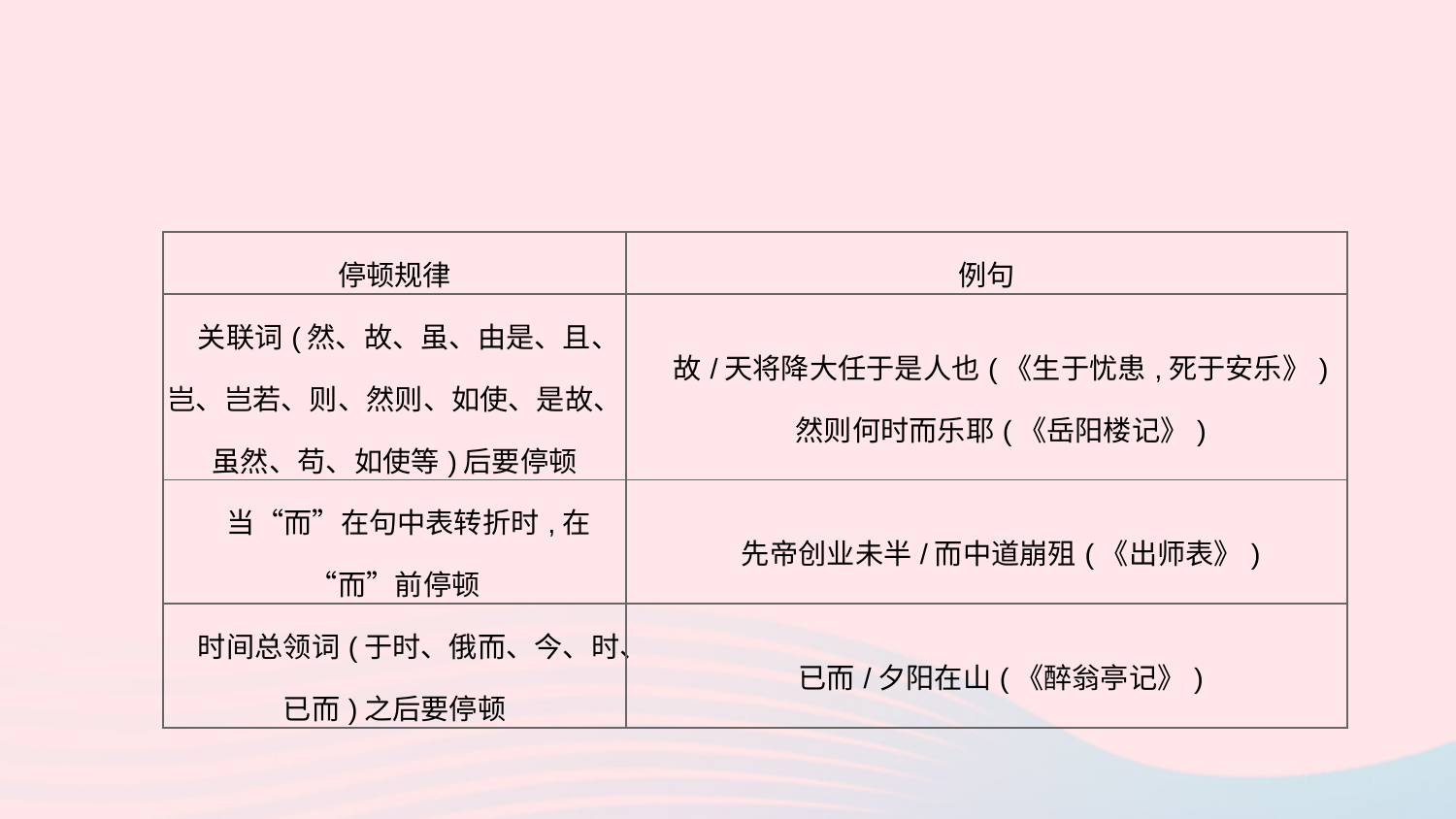

| 停顿规律 | 例句 |
| --- | --- |
| 关联词(然、故、虽、由是、且、岂、岂若、则、然则、如使、是故、虽然、苟、如使等)后要停顿 | 故/天将降大任于是人也(《生于忧患,死于安乐》) 　然则何时而乐耶(《岳阳楼记》) |
| 当“而”在句中表转折时,在“而”前停顿 | 先帝创业未半/而中道崩殂(《出师表》) |
| 时间总领词(于时、俄而、今、时、已而)之后要停顿 | 已而/夕阳在山(《醉翁亭记》) |